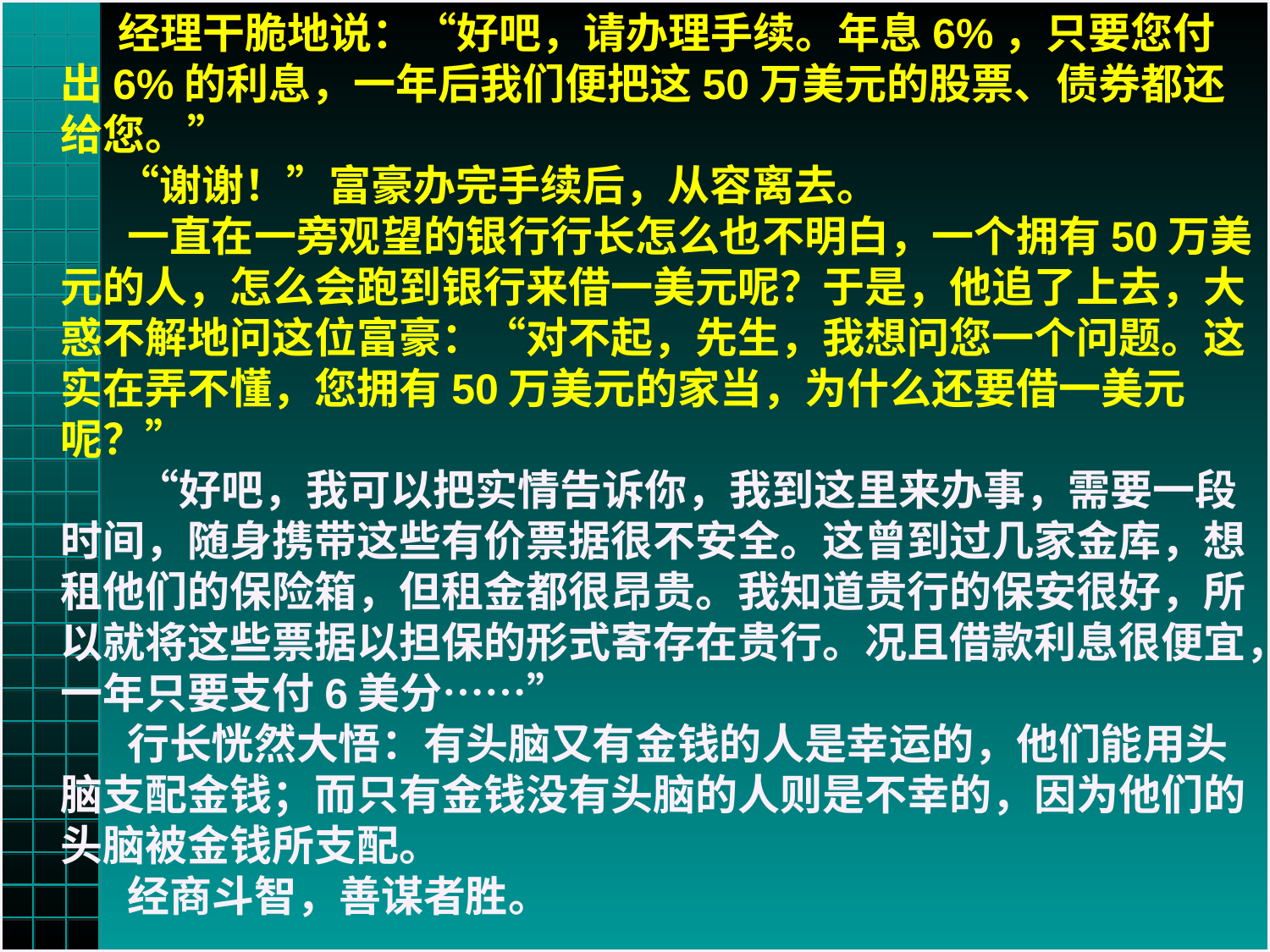

经理干脆地说：“好吧，请办理手续。年息6%，只要您付出6%的利息，一年后我们便把这50万美元的股票、债券都还给您。”
      “谢谢！”富豪办完手续后，从容离去。
       一直在一旁观望的银行行长怎么也不明白，一个拥有50万美元的人，怎么会跑到银行来借一美元呢？于是，他追了上去，大惑不解地问这位富豪：“对不起，先生，我想问您一个问题。这实在弄不懂，您拥有50万美元的家当，为什么还要借一美元呢？”
        “好吧，我可以把实情告诉你，我到这里来办事，需要一段时间，随身携带这些有价票据很不安全。这曾到过几家金库，想租他们的保险箱，但租金都很昂贵。我知道贵行的保安很好，所以就将这些票据以担保的形式寄存在贵行。况且借款利息很便宜，一年只要支付6美分……”
       行长恍然大悟：有头脑又有金钱的人是幸运的，他们能用头脑支配金钱；而只有金钱没有头脑的人则是不幸的，因为他们的头脑被金钱所支配。
       经商斗智，善谋者胜。